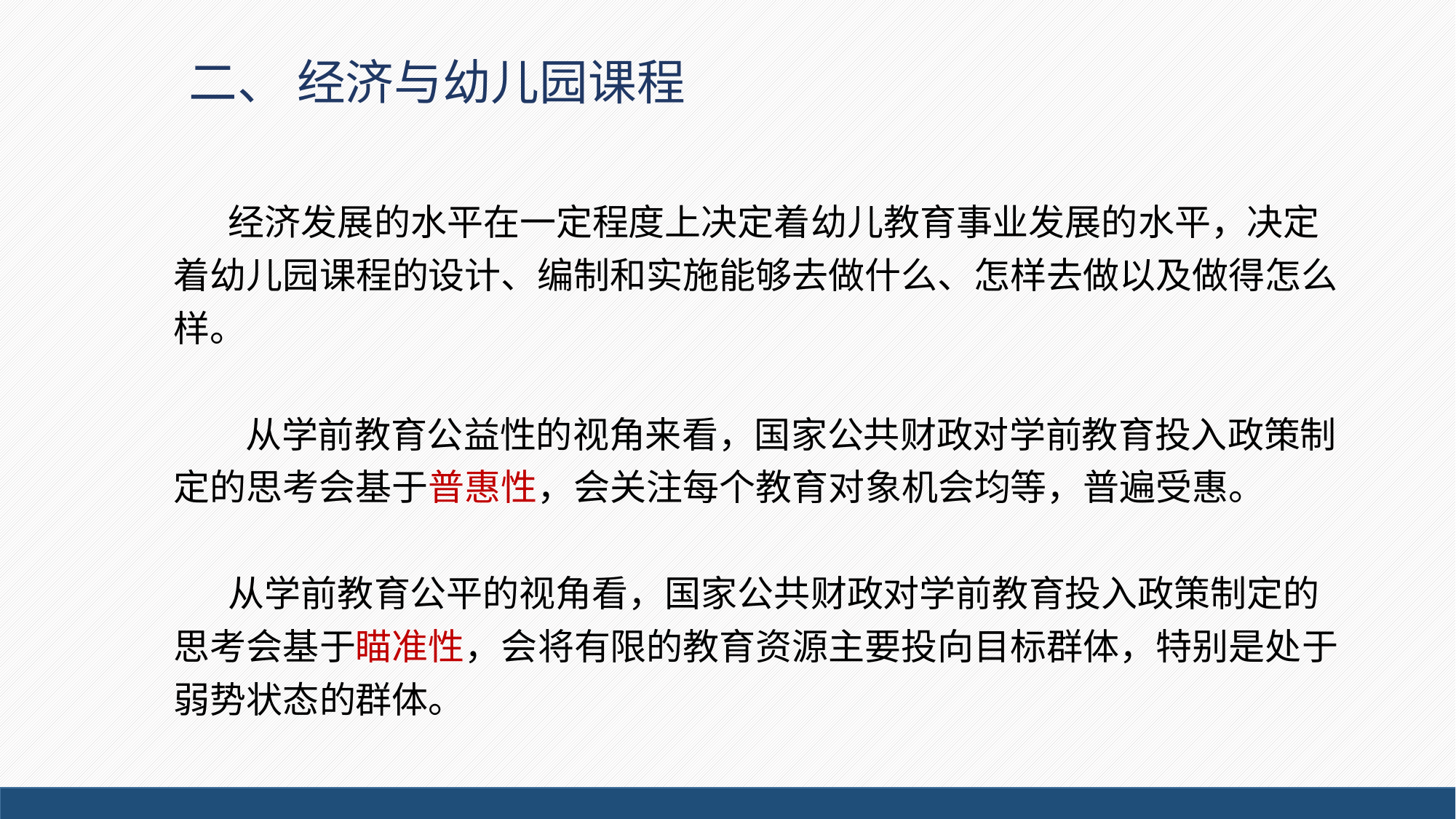

# 二、 经济与幼儿园课程
经济发展的水平在一定程度上决定着幼儿教育事业发展的水平，决定着幼儿园课程的设计、编制和实施能够去做什么、怎样去做以及做得怎么样。

 从学前教育公益性的视角来看，国家公共财政对学前教育投入政策制定的思考会基于普惠性，会关注每个教育对象机会均等，普遍受惠。

从学前教育公平的视角看，国家公共财政对学前教育投入政策制定的思考会基于瞄准性，会将有限的教育资源主要投向目标群体，特别是处于弱势状态的群体。